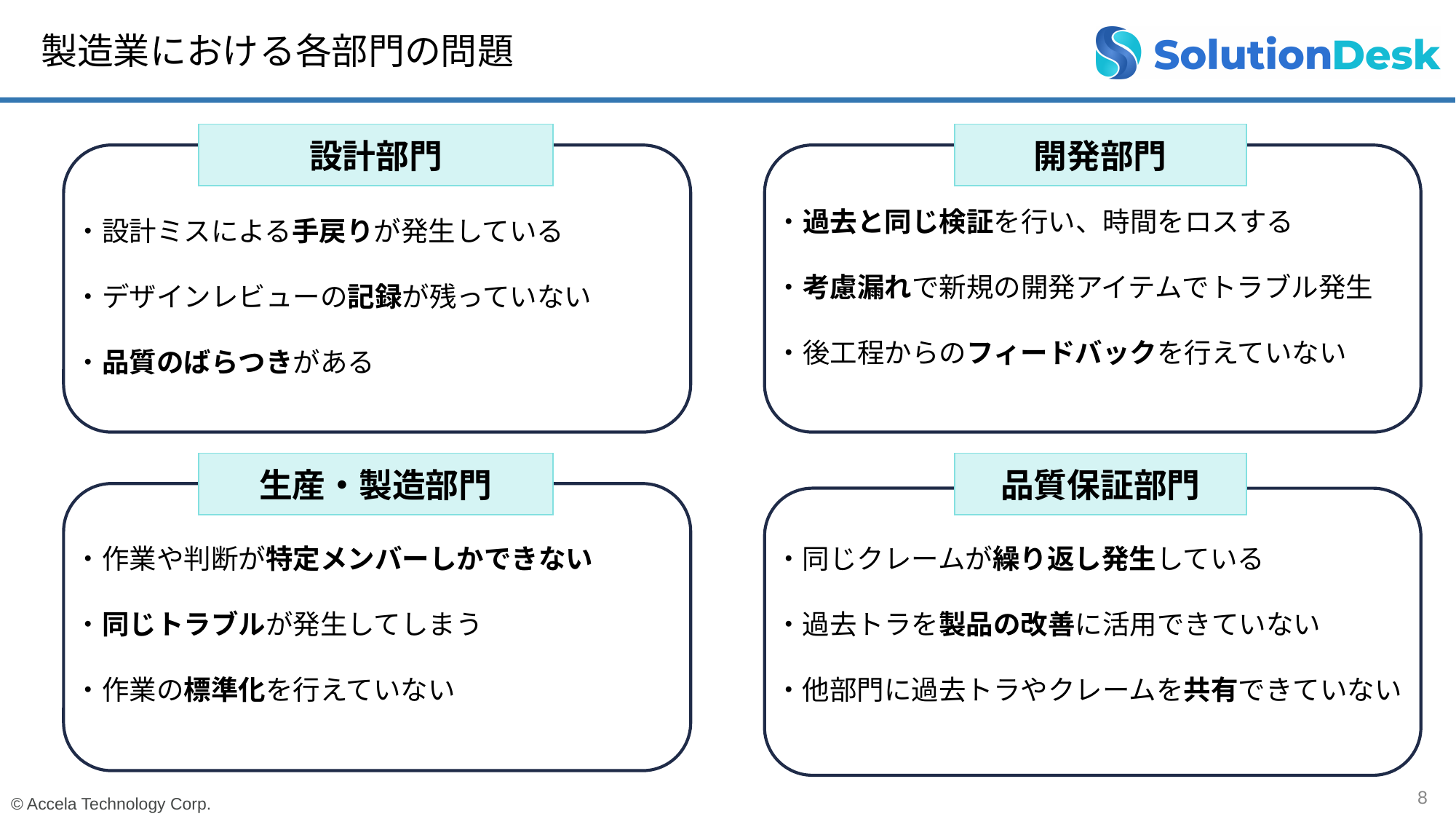

製造業における各部門の問題
設計部門
開発部門

・過去と同じ検証を行い、時間をロスする

・考慮漏れで新規の開発アイテムでトラブル発生

・後工程からのフィードバックを行えていない

・設計ミスによる手戻りが発生している

・デザインレビューの記録が残っていない

・品質のばらつきがある
生産・製造部門
品質保証部門

・作業や判断が特定メンバーしかできない

・同じトラブルが発生してしまう

・作業の標準化を行えていない
・同じクレームが繰り返し発生している

・過去トラを製品の改善に活用できていない

・他部門に過去トラやクレームを共有できていない

8